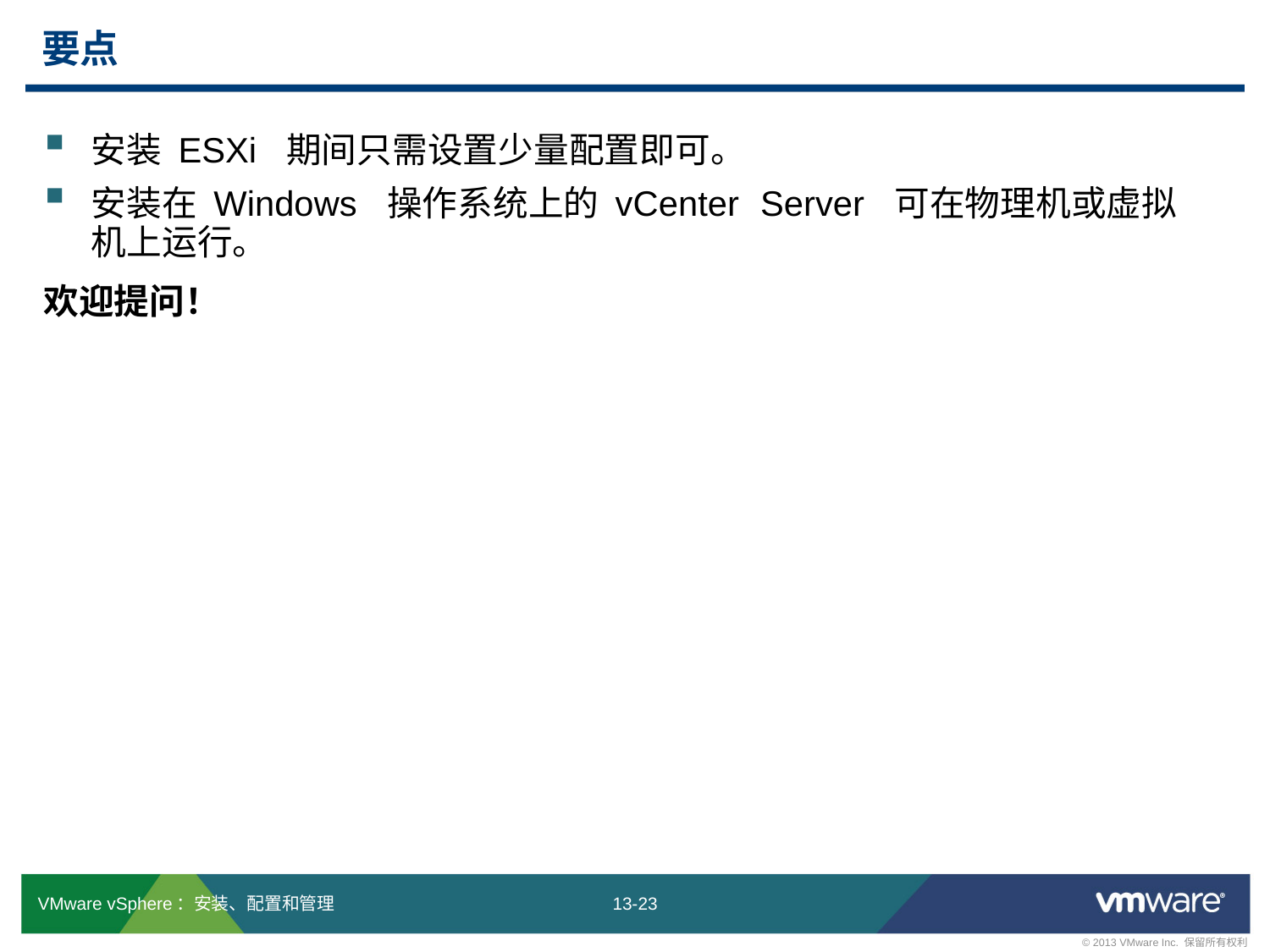

# 要点
安装 ESXi 期间只需设置少量配置即可。
安装在 Windows 操作系统上的 vCenter Server 可在物理机或虚拟机上运行。
欢迎提问！